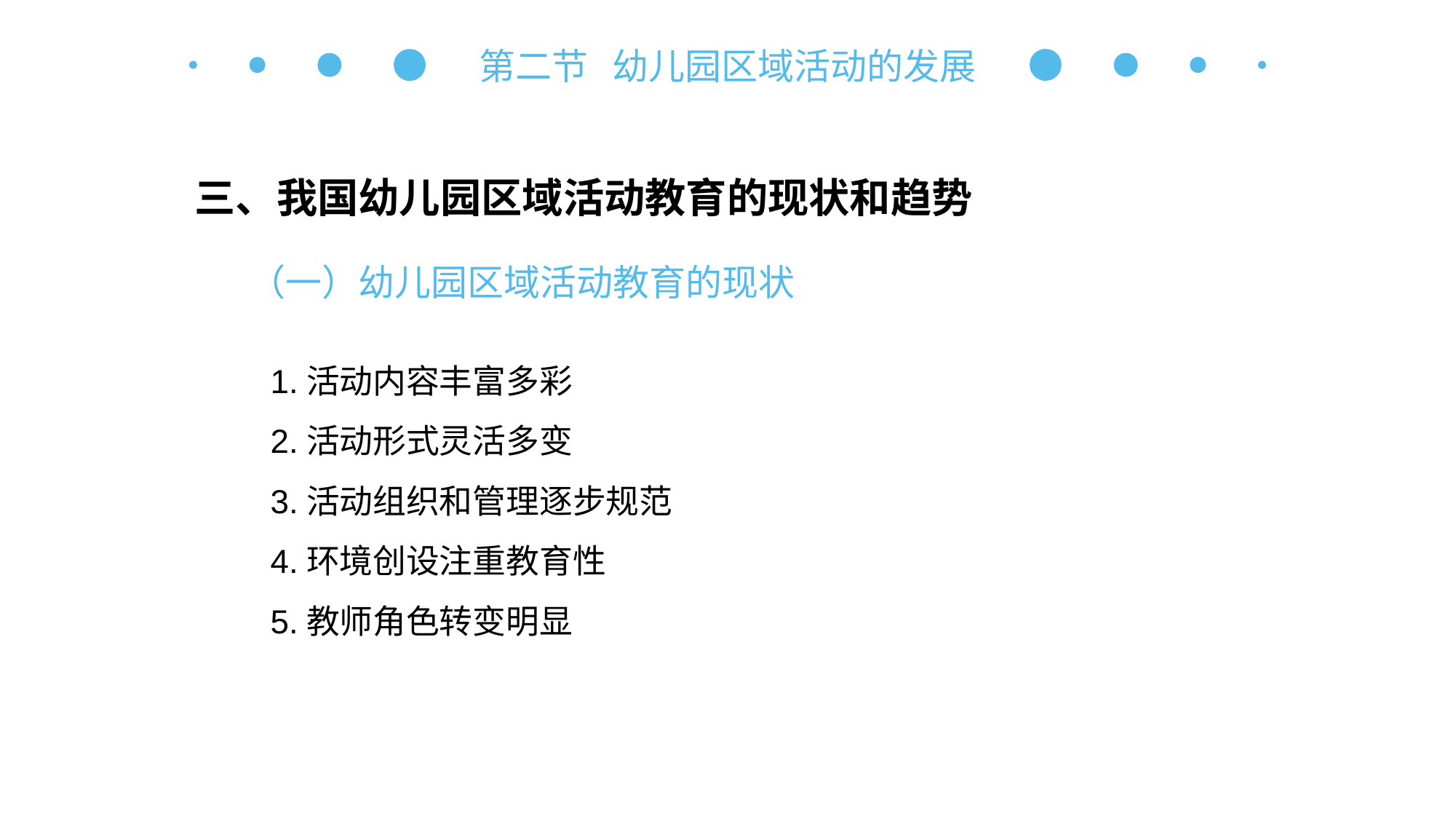

第二节   幼儿园区域活动的发展

三、我国幼儿园区域活动教育的现状和趋势
（一）幼儿园区域活动教育的现状
1.活动内容丰富多彩
2.活动形式灵活多变
3.活动组织和管理逐步规范
4.环境创设注重教育性
5.教师角色转变明显